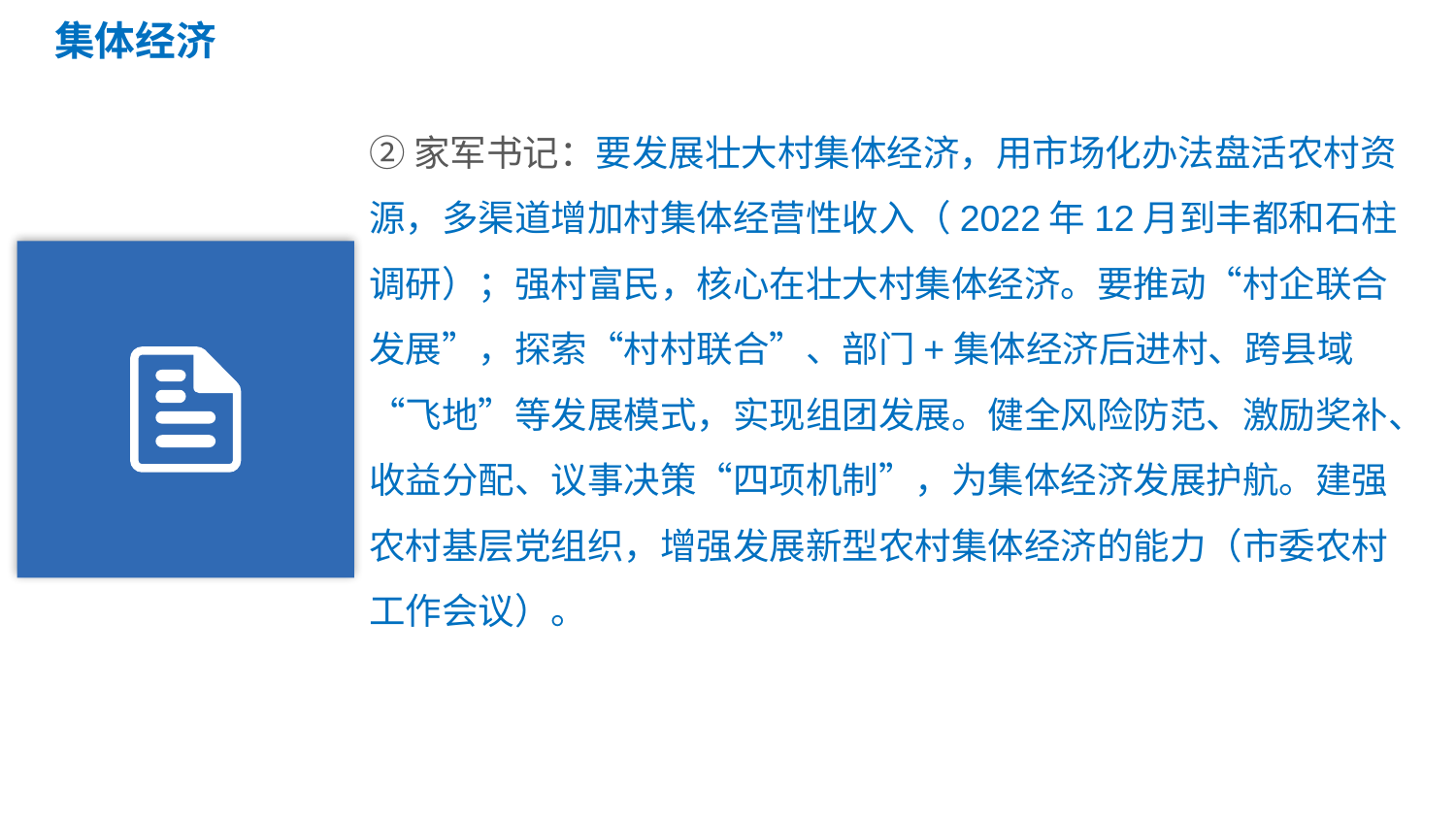

集体经济
# ②家军书记：要发展壮大村集体经济，用市场化办法盘活农村资源，多渠道增加村集体经营性收入（2022年12月到丰都和石柱调研）；强村富民，核心在壮大村集体经济。要推动“村企联合发展”，探索“村村联合”、部门+集体经济后进村、跨县域“飞地”等发展模式，实现组团发展。健全风险防范、激励奖补、收益分配、议事决策“四项机制”，为集体经济发展护航。建强农村基层党组织，增强发展新型农村集体经济的能力（市委农村工作会议）。